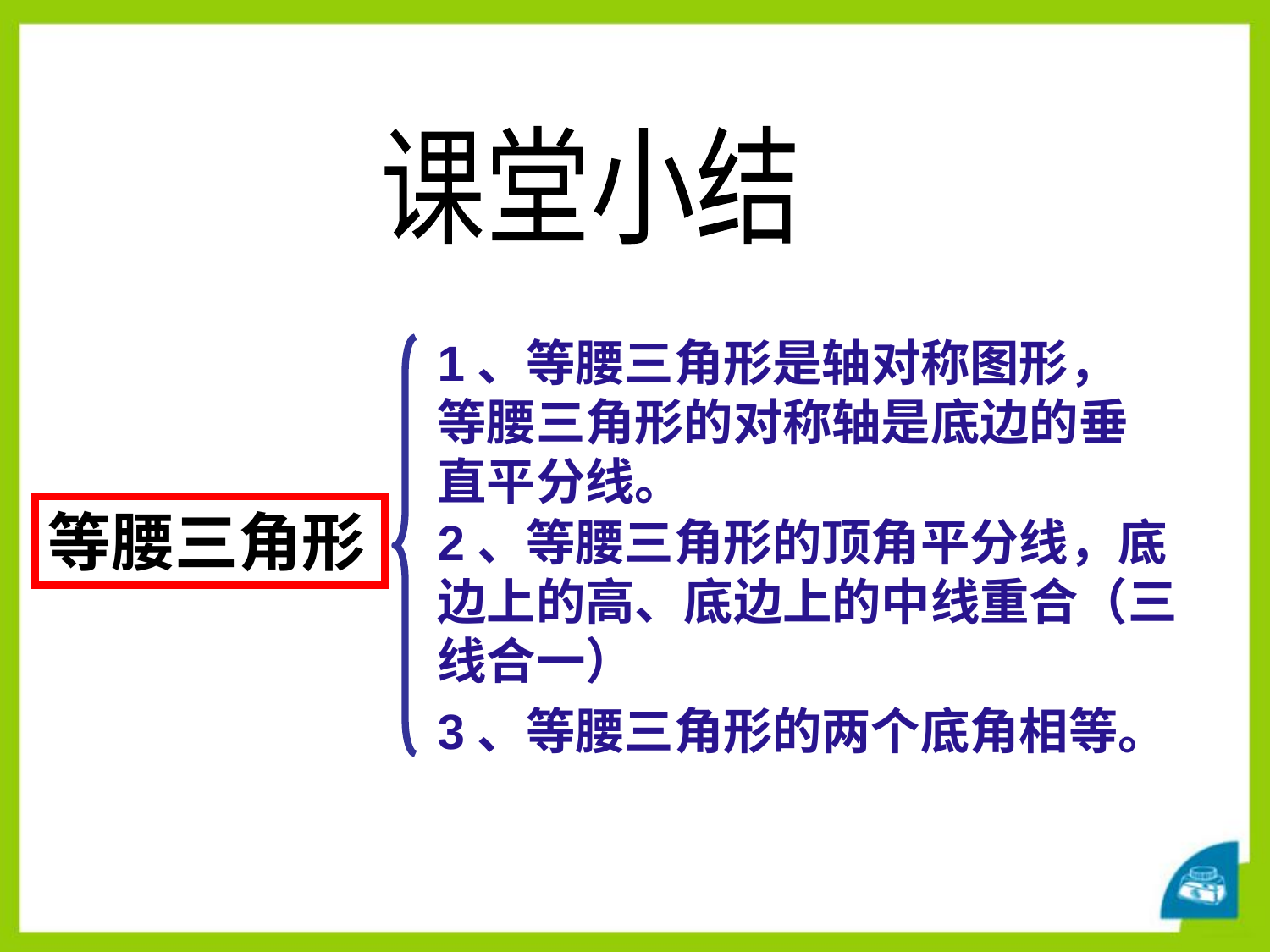

课堂小结
1、等腰三角形是轴对称图形，等腰三角形的对称轴是底边的垂直平分线。

等腰三角形
2、等腰三角形的顶角平分线，底边上的高、底边上的中线重合（三线合一）
3、等腰三角形的两个底角相等。